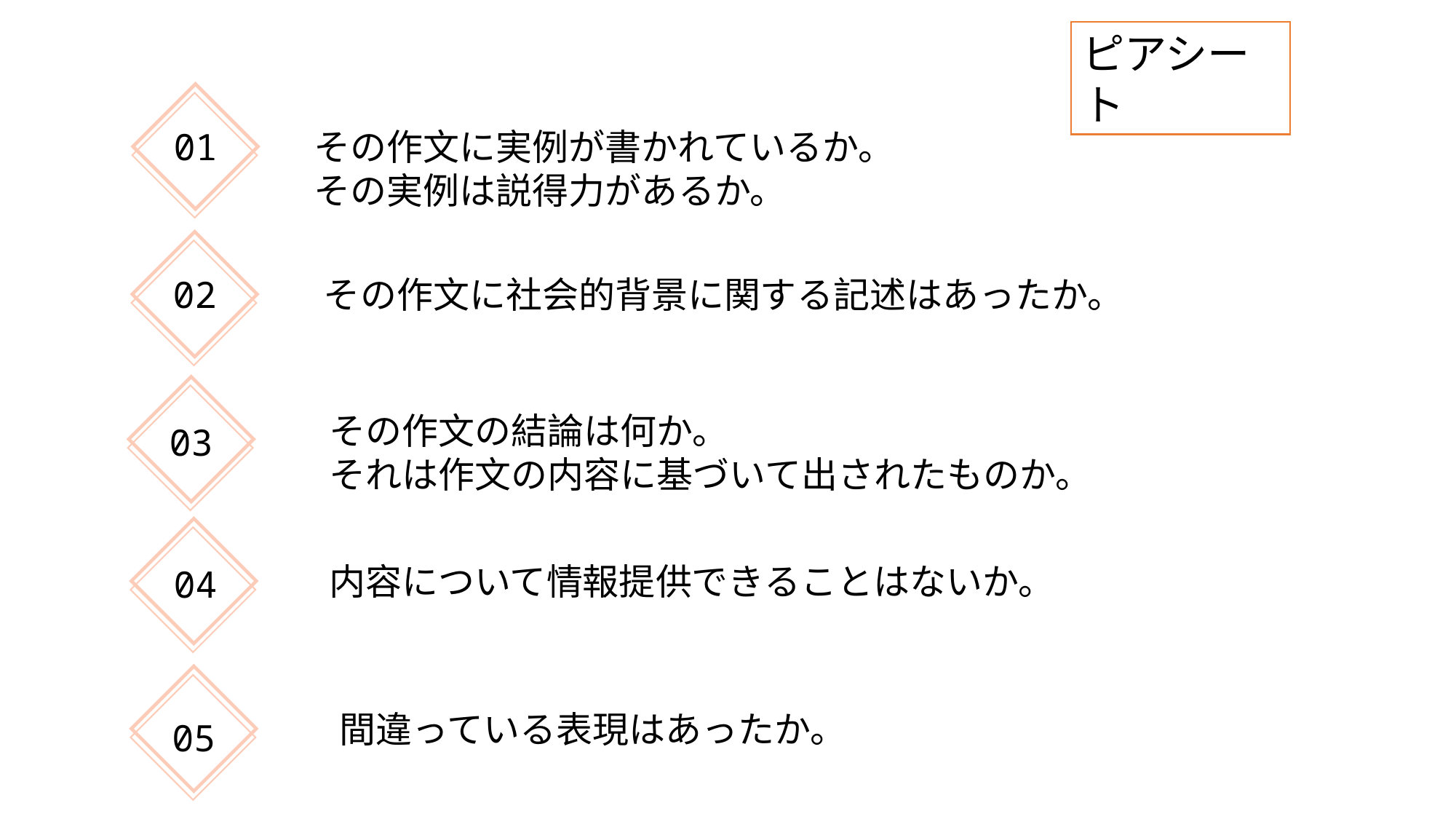

ピアシート

その作文に実例が書かれているか。
その実例は説得力があるか。
01

02
その作文に社会的背景に関する記述はあったか。

その作文の結論は何か。
それは作文の内容に基づいて出されたものか。
03

内容について情報提供できることはないか。
04

間違っている表現はあったか。
05